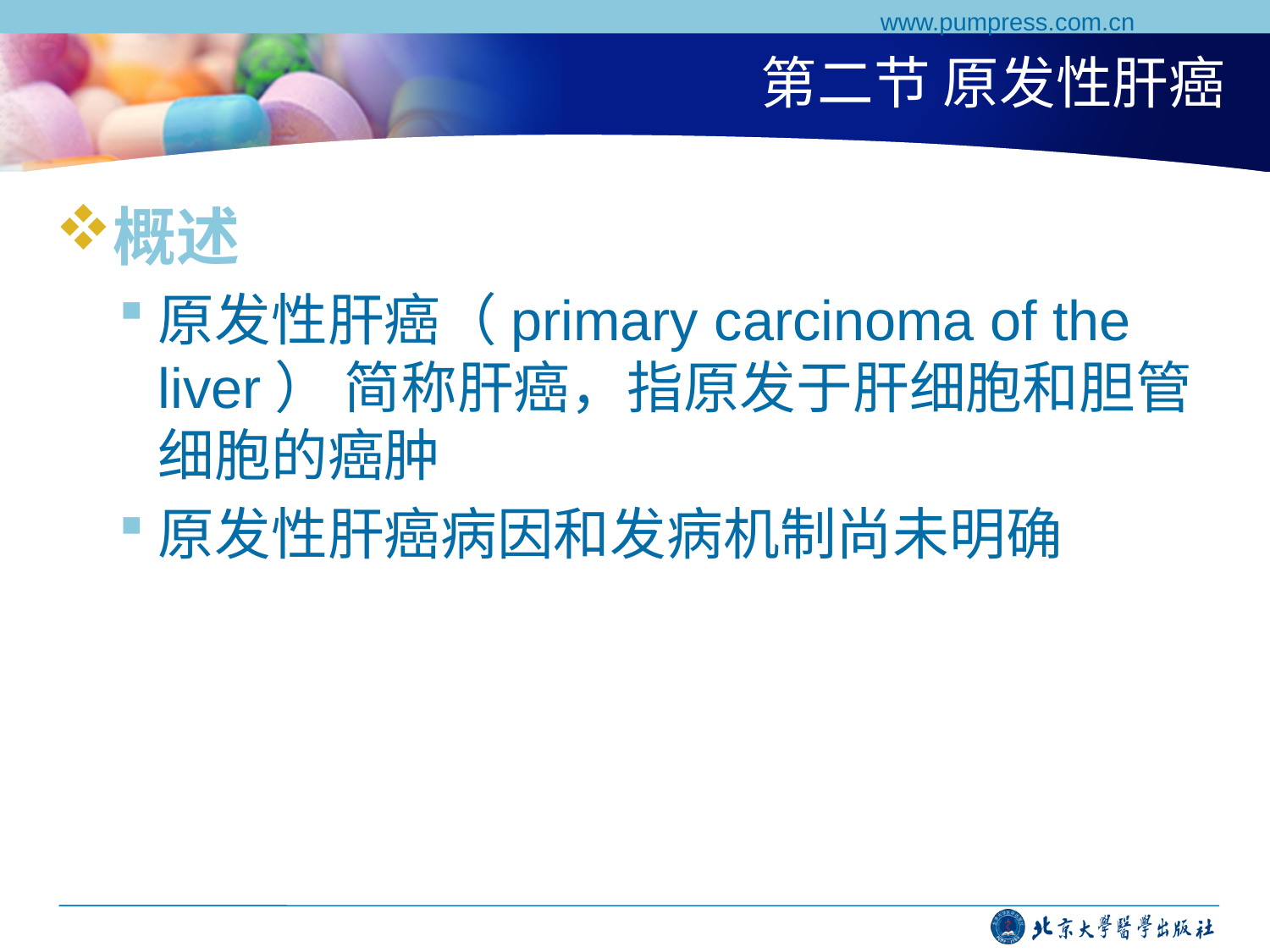

www.pumpress.com.cn
# 第二节 原发性肝癌
概述
原发性肝癌（primary carcinoma of the liver） 简称肝癌，指原发于肝细胞和胆管细胞的癌肿
原发性肝癌病因和发病机制尚未明确